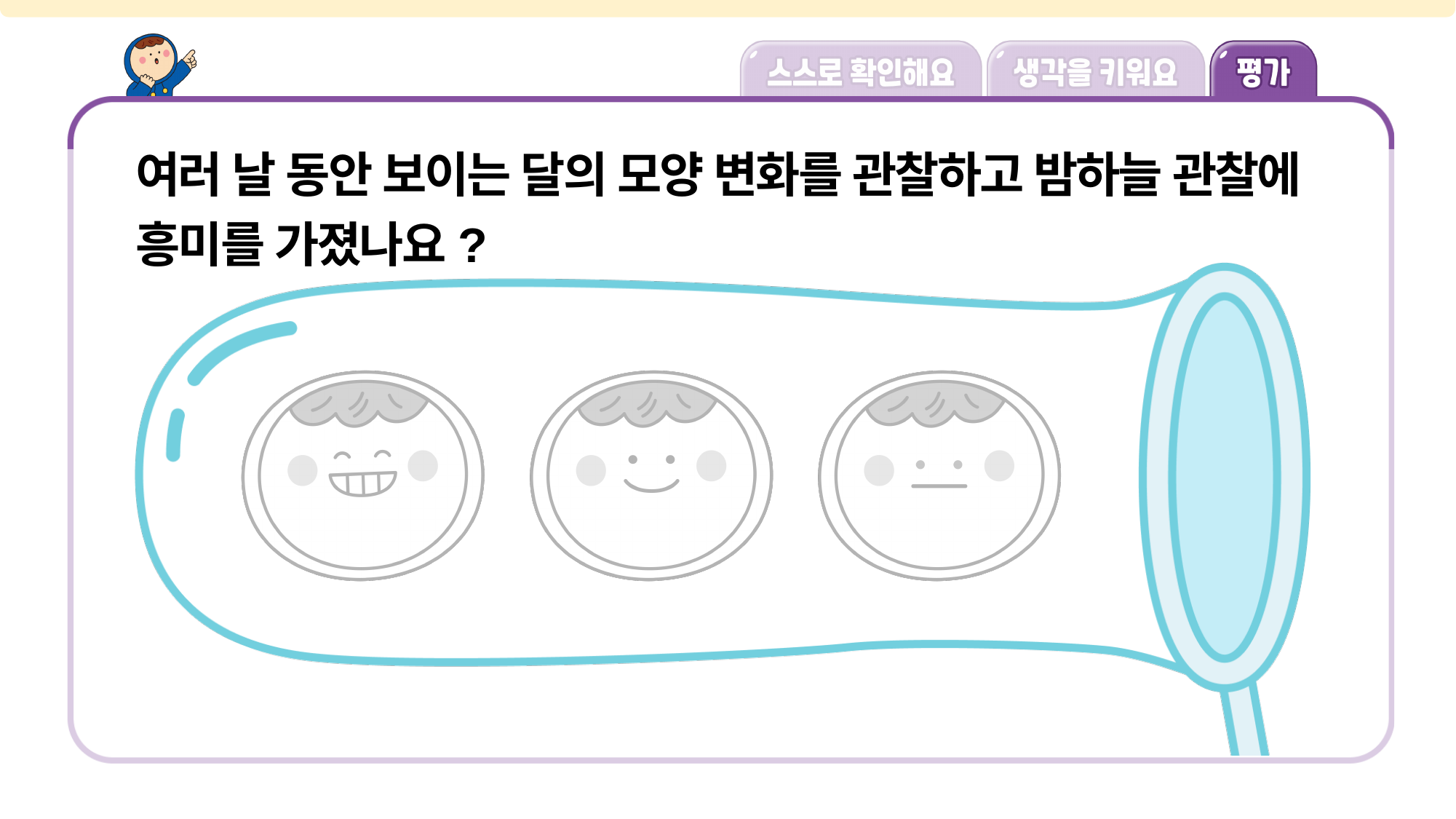

여러 날 동안 보이는 달의 모양 변화를 관찰하고 밤하늘 관찰에 흥미를 가졌나요?